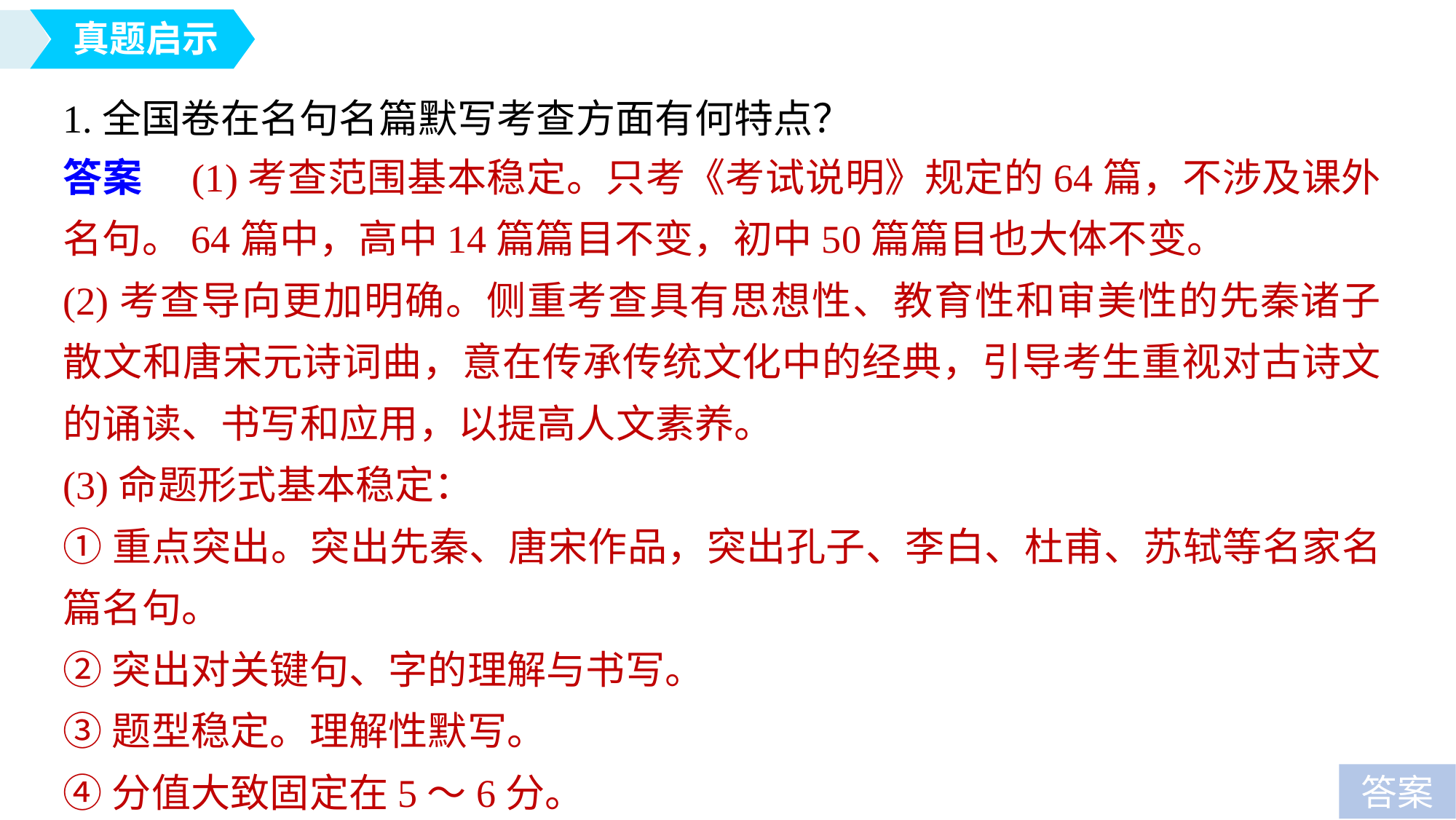

真题启示

1.全国卷在名句名篇默写考查方面有何特点？
答案　(1)考查范围基本稳定。只考《考试说明》规定的64篇，不涉及课外名句。64篇中，高中14篇篇目不变，初中50篇篇目也大体不变。
(2)考查导向更加明确。侧重考查具有思想性、教育性和审美性的先秦诸子散文和唐宋元诗词曲，意在传承传统文化中的经典，引导考生重视对古诗文的诵读、书写和应用，以提高人文素养。
(3)命题形式基本稳定：
①重点突出。突出先秦、唐宋作品，突出孔子、李白、杜甫、苏轼等名家名篇名句。
②突出对关键句、字的理解与书写。
③题型稳定。理解性默写。
④分值大致固定在5～6分。
答案